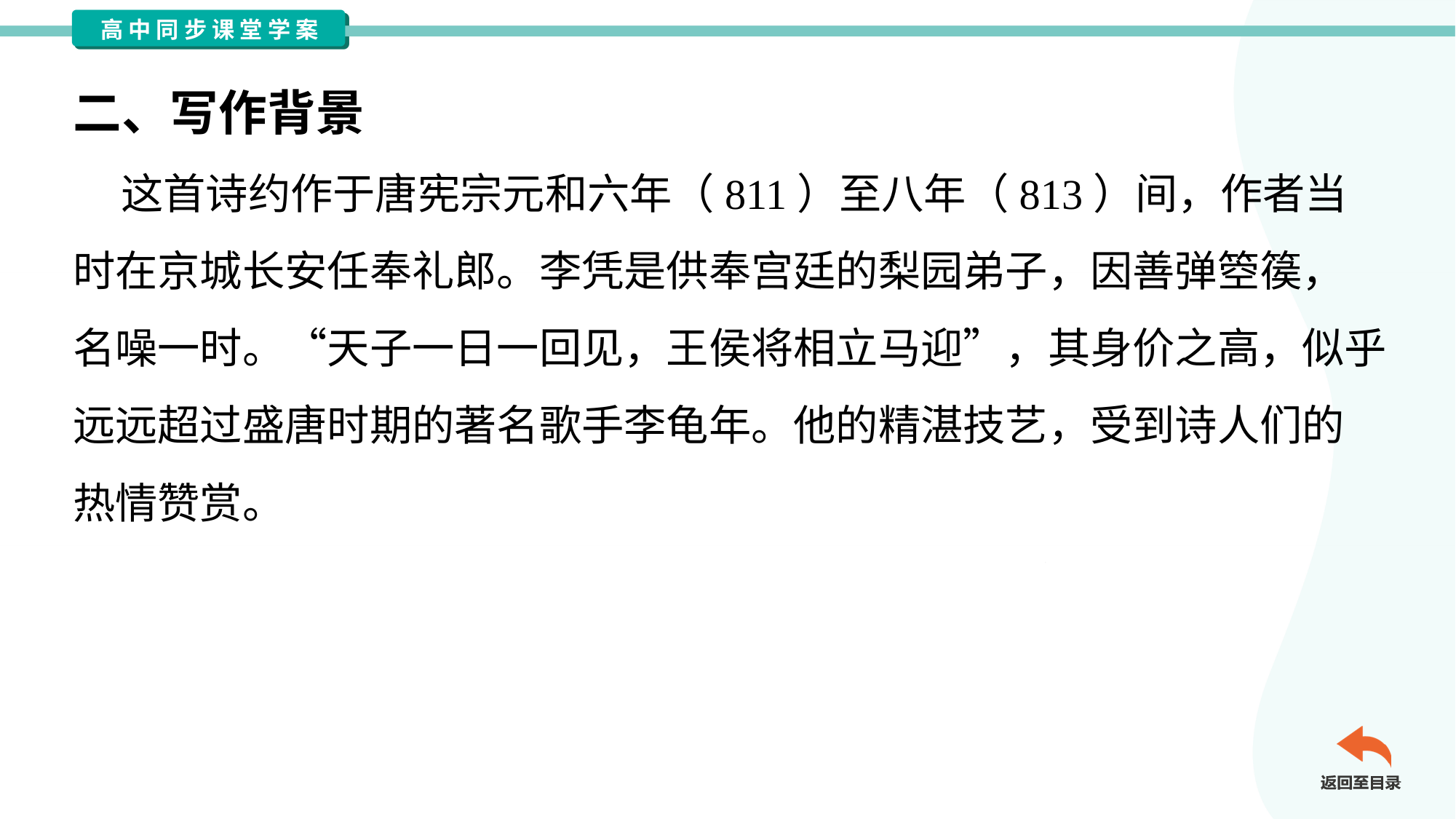

二、写作背景
    这首诗约作于唐宪宗元和六年（811）至八年（813）间，作者当
时在京城长安任奉礼郎。李凭是供奉宫廷的梨园弟子，因善弹箜篌，
名噪一时。“天子一日一回见，王侯将相立马迎”，其身价之高，似乎
远远超过盛唐时期的著名歌手李龟年。他的精湛技艺，受到诗人们的
热情赞赏。